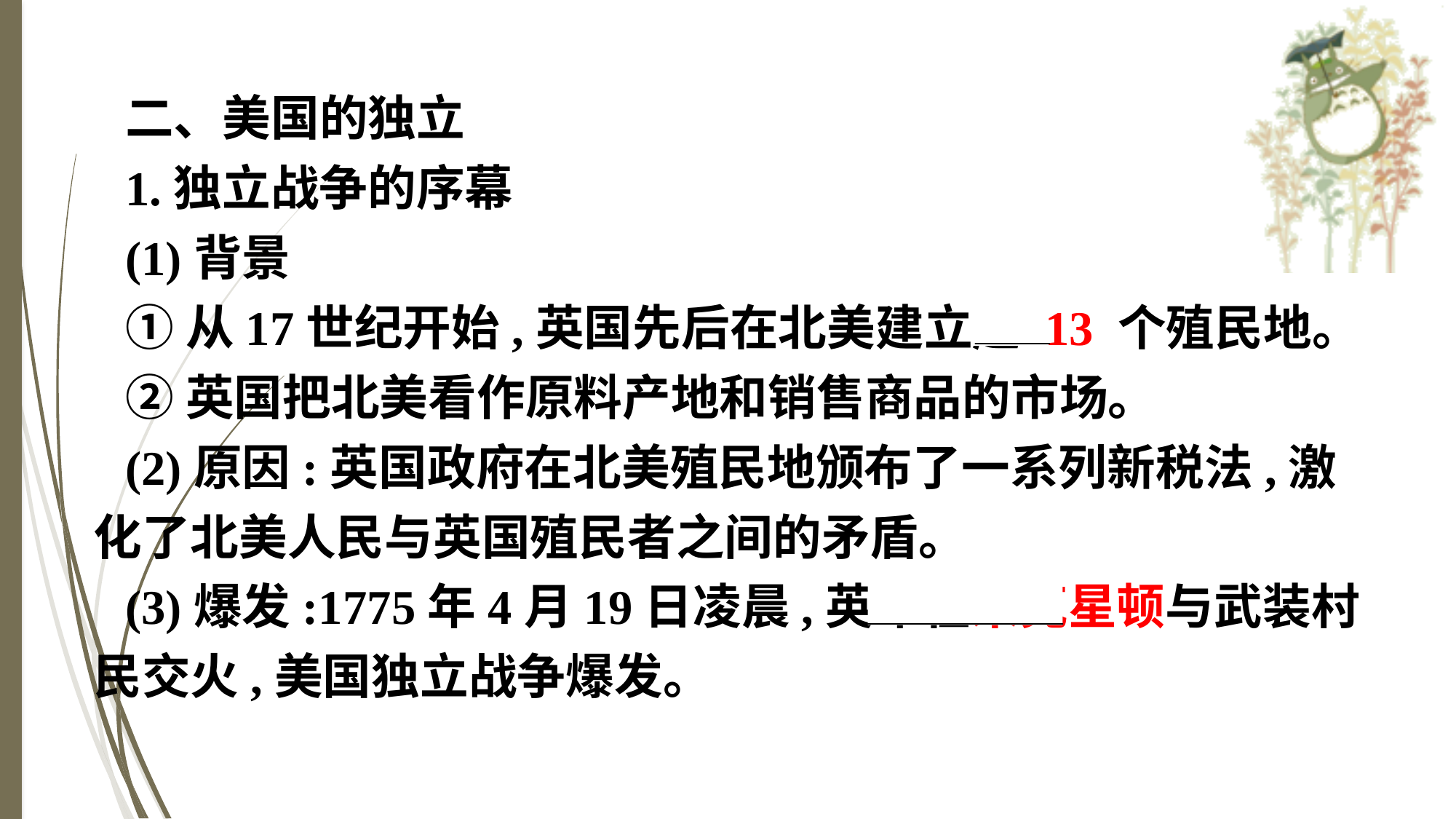

二、美国的独立
1.独立战争的序幕
(1)背景
①从17世纪开始,英国先后在北美建立起 13 个殖民地。
②英国把北美看作原料产地和销售商品的市场。
(2)原因:英国政府在北美殖民地颁布了一系列新税法,激化了北美人民与英国殖民者之间的矛盾。
(3)爆发:1775年4月19日凌晨,英军在来克星顿与武装村民交火,美国独立战争爆发。